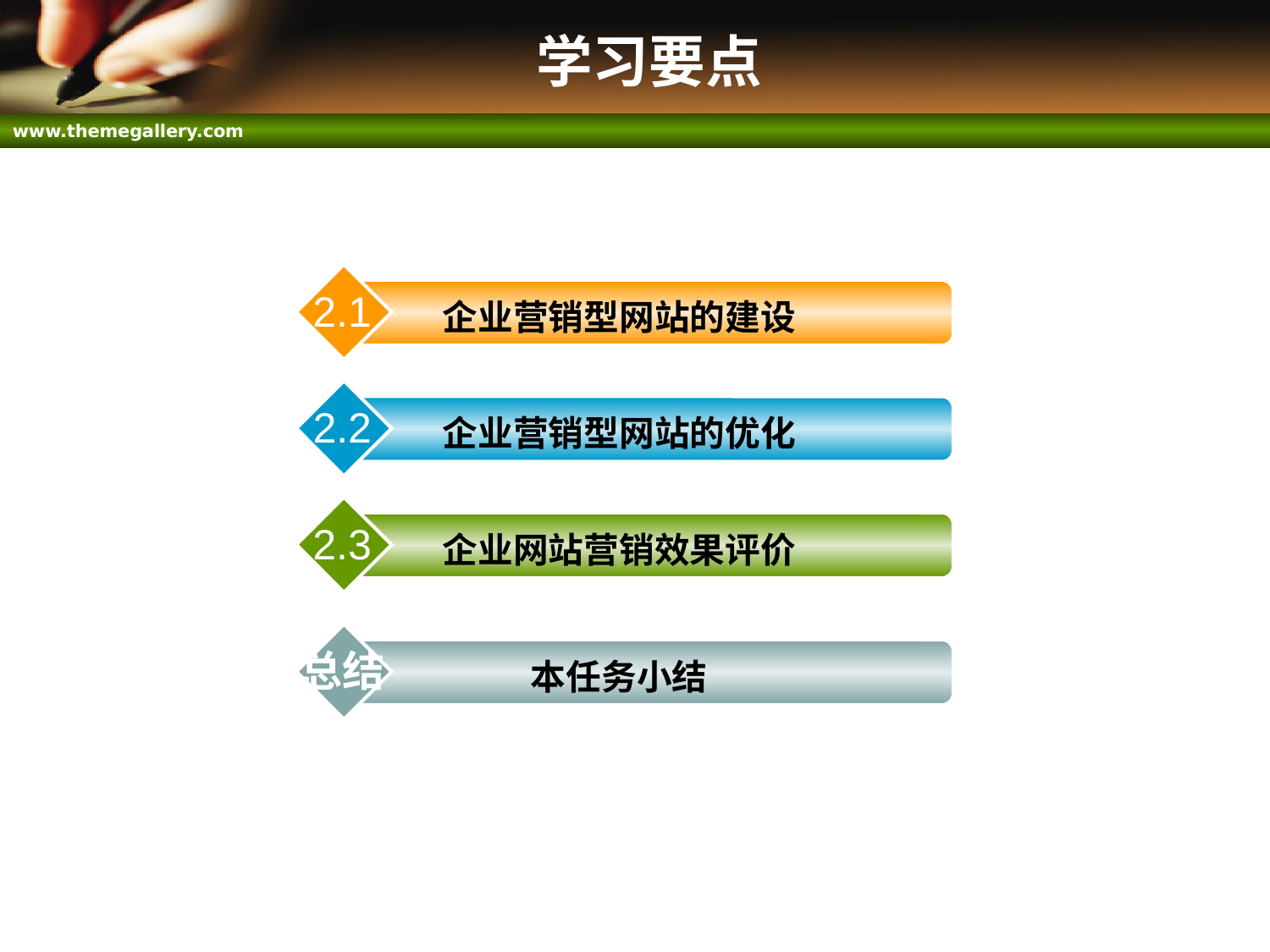

# 学习要点

2.1

企业营销型网站的建设

2.2

企业营销型网站的优化

2.3

企业网站营销效果评价

总结

本任务小结